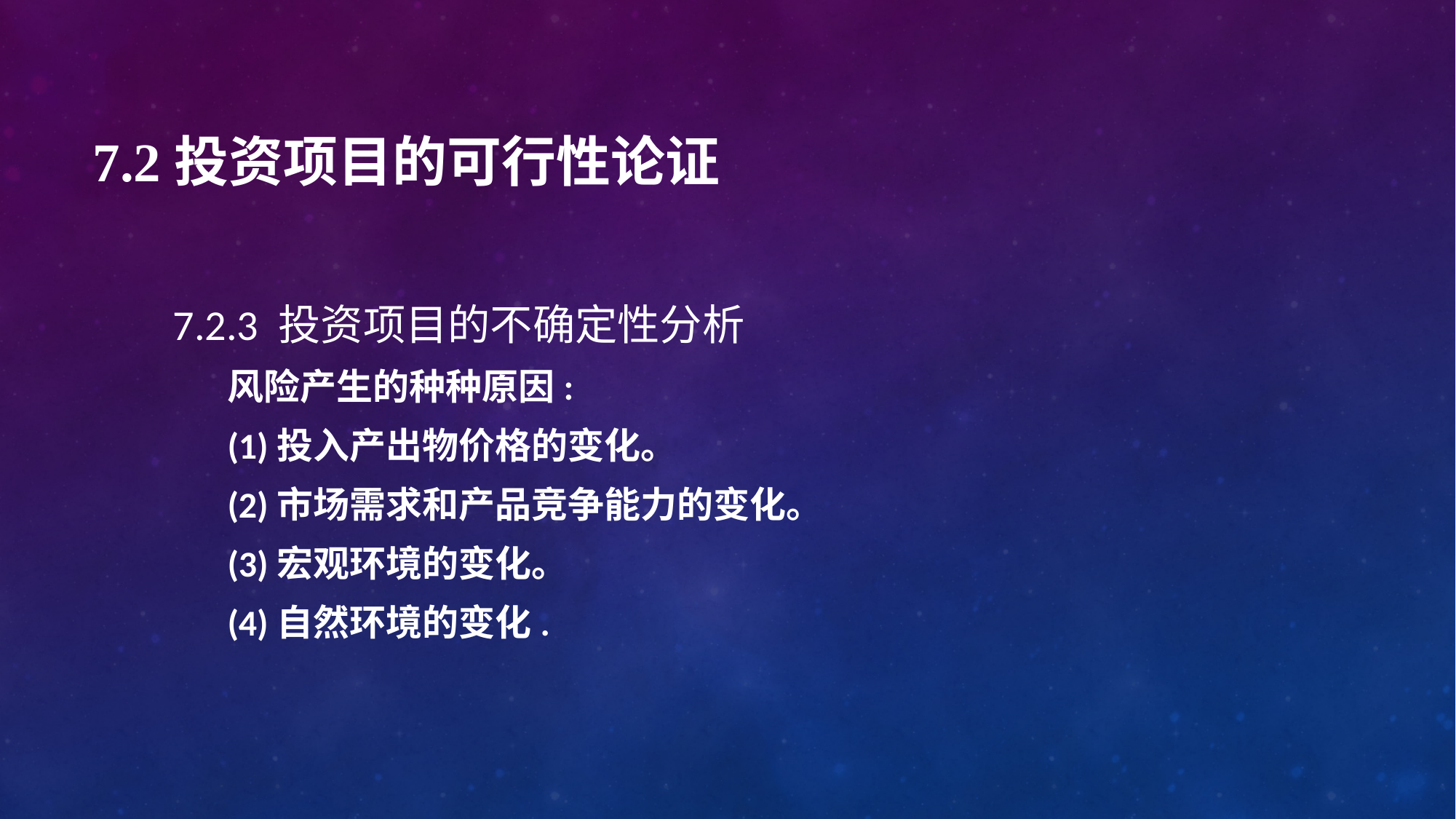

# 7.2投资项目的可行性论证
7.2.3 投资项目的不确定性分析
风险产生的种种原因:
(1)投入产出物价格的变化。
(2)市场需求和产品竞争能力的变化。
(3)宏观环境的变化。
(4)自然环境的变化.